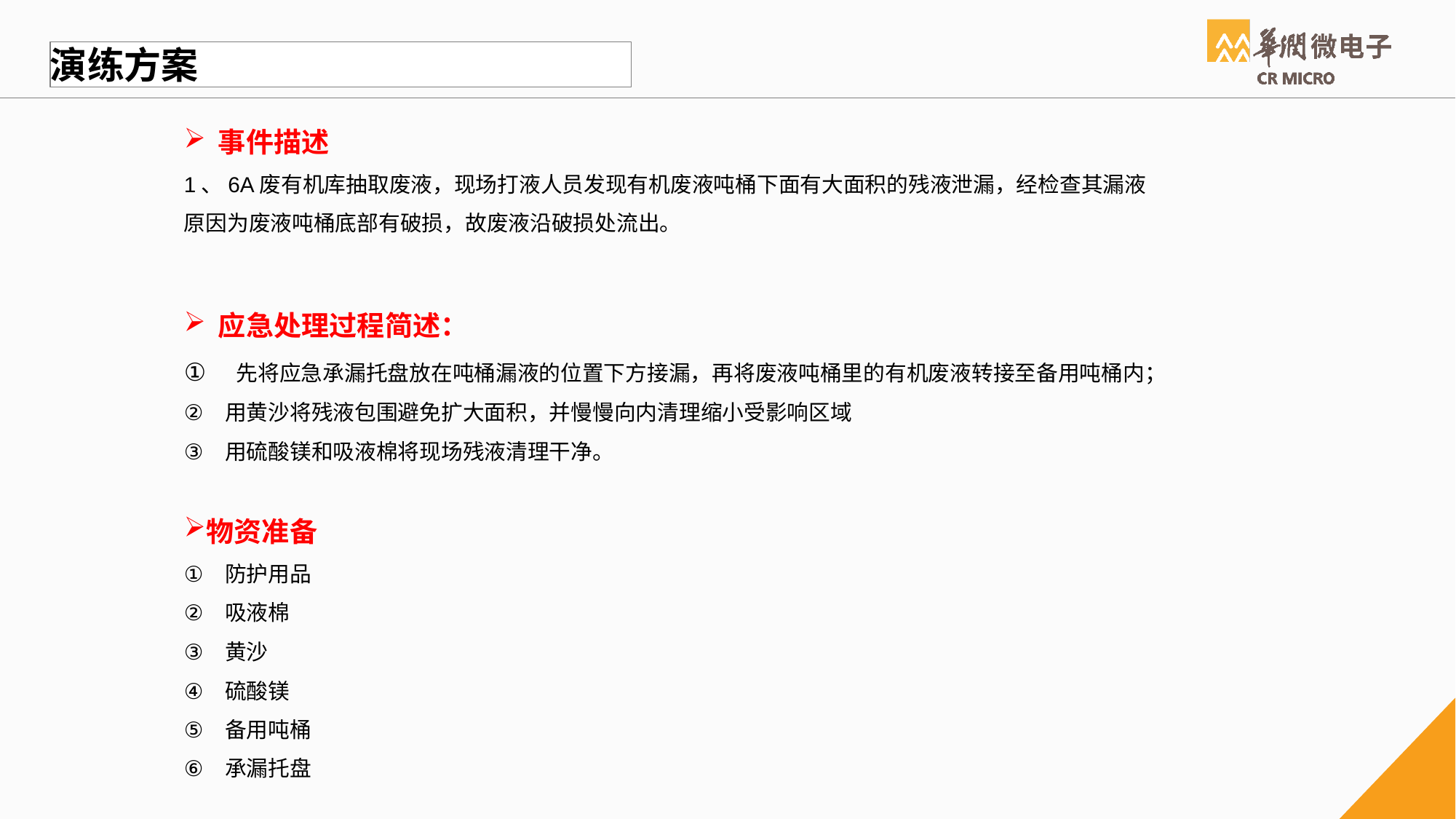

#
演练方案
事件描述
1、6A废有机库抽取废液，现场打液人员发现有机废液吨桶下面有大面积的残液泄漏，经检查其漏液原因为废液吨桶底部有破损，故废液沿破损处流出。

应急处理过程简述：
 先将应急承漏托盘放在吨桶漏液的位置下方接漏，再将废液吨桶里的有机废液转接至备用吨桶内；
用黄沙将残液包围避免扩大面积，并慢慢向内清理缩小受影响区域
用硫酸镁和吸液棉将现场残液清理干净。

物资准备
防护用品
吸液棉
黄沙
硫酸镁
备用吨桶
承漏托盘

3